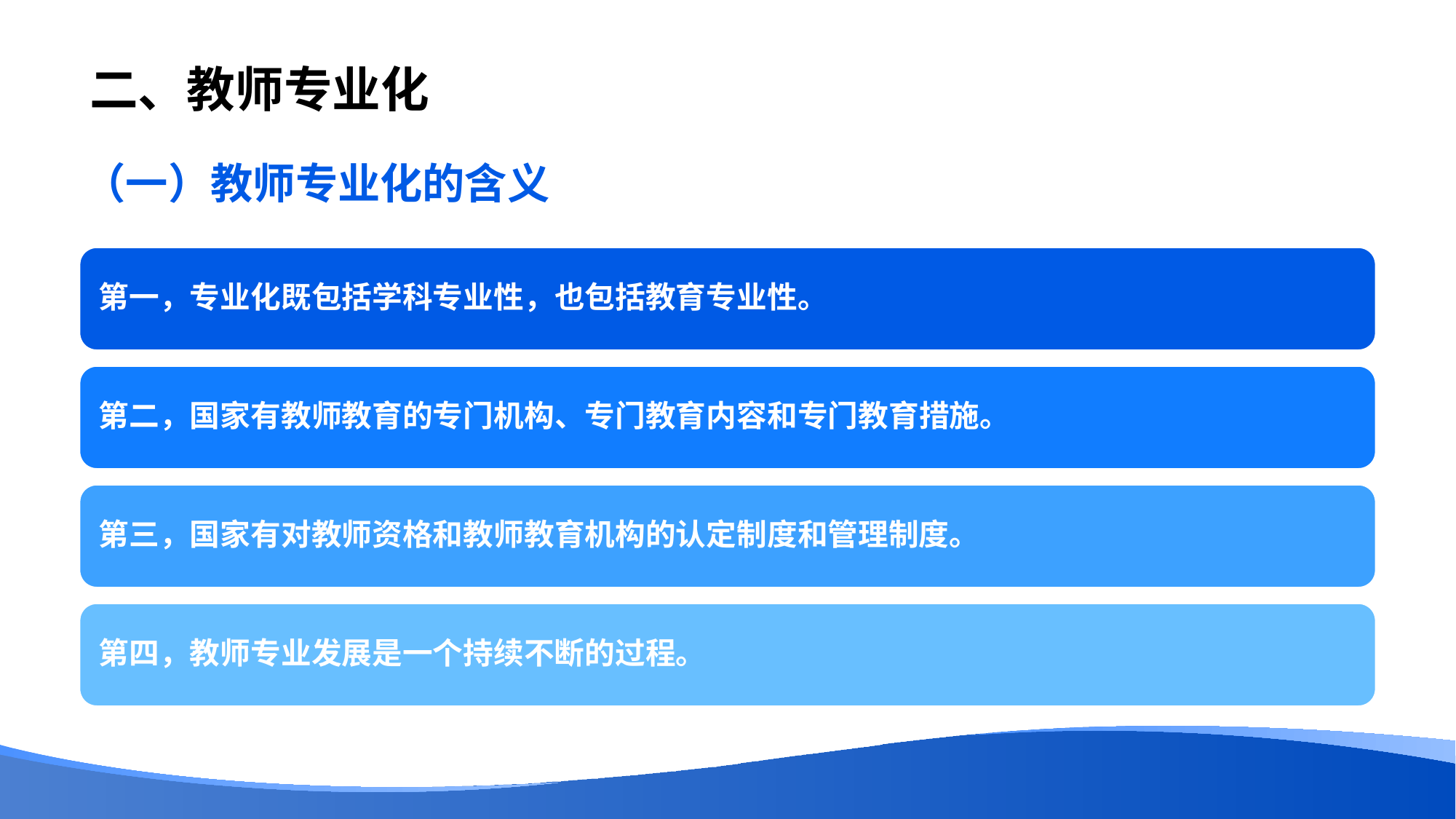

# 二、教师专业化
（一）教师专业化的含义
第一，专业化既包括学科专业性，也包括教育专业性。
第二，国家有教师教育的专门机构、专门教育内容和专门教育措施。
第三，国家有对教师资格和教师教育机构的认定制度和管理制度。
第四，教师专业发展是一个持续不断的过程。